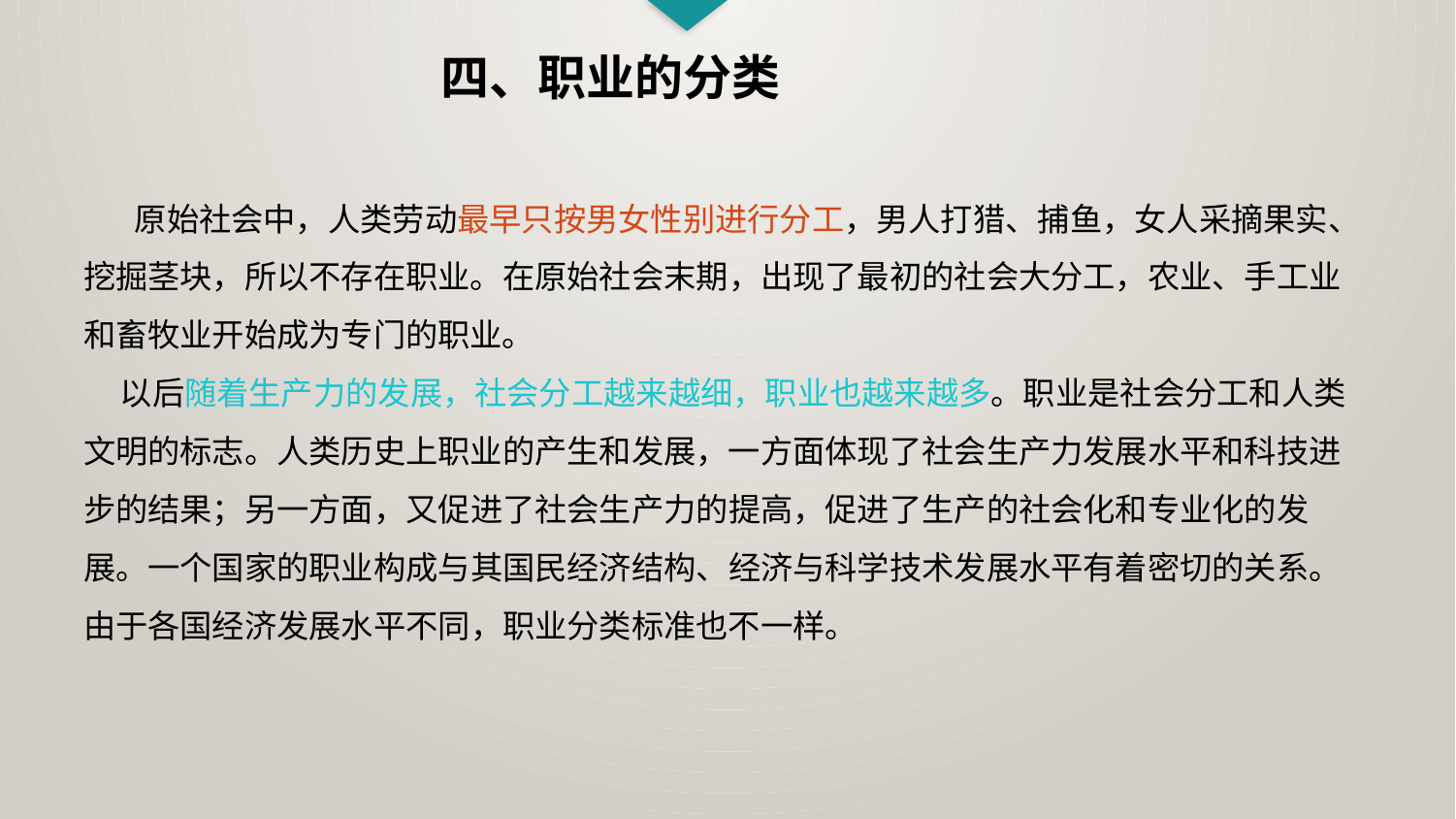

四、职业的分类
      原始社会中，人类劳动最早只按男女性别进行分工，男人打猎、捕鱼，女人采摘果实、挖掘茎块，所以不存在职业。在原始社会末期，出现了最初的社会大分工，农业、手工业和畜牧业开始成为专门的职业。
    以后随着生产力的发展，社会分工越来越细，职业也越来越多。职业是社会分工和人类文明的标志。人类历史上职业的产生和发展，一方面体现了社会生产力发展水平和科技进步的结果；另一方面，又促进了社会生产力的提高，促进了生产的社会化和专业化的发展。一个国家的职业构成与其国民经济结构、经济与科学技术发展水平有着密切的关系。由于各国经济发展水平不同，职业分类标准也不一样。
19